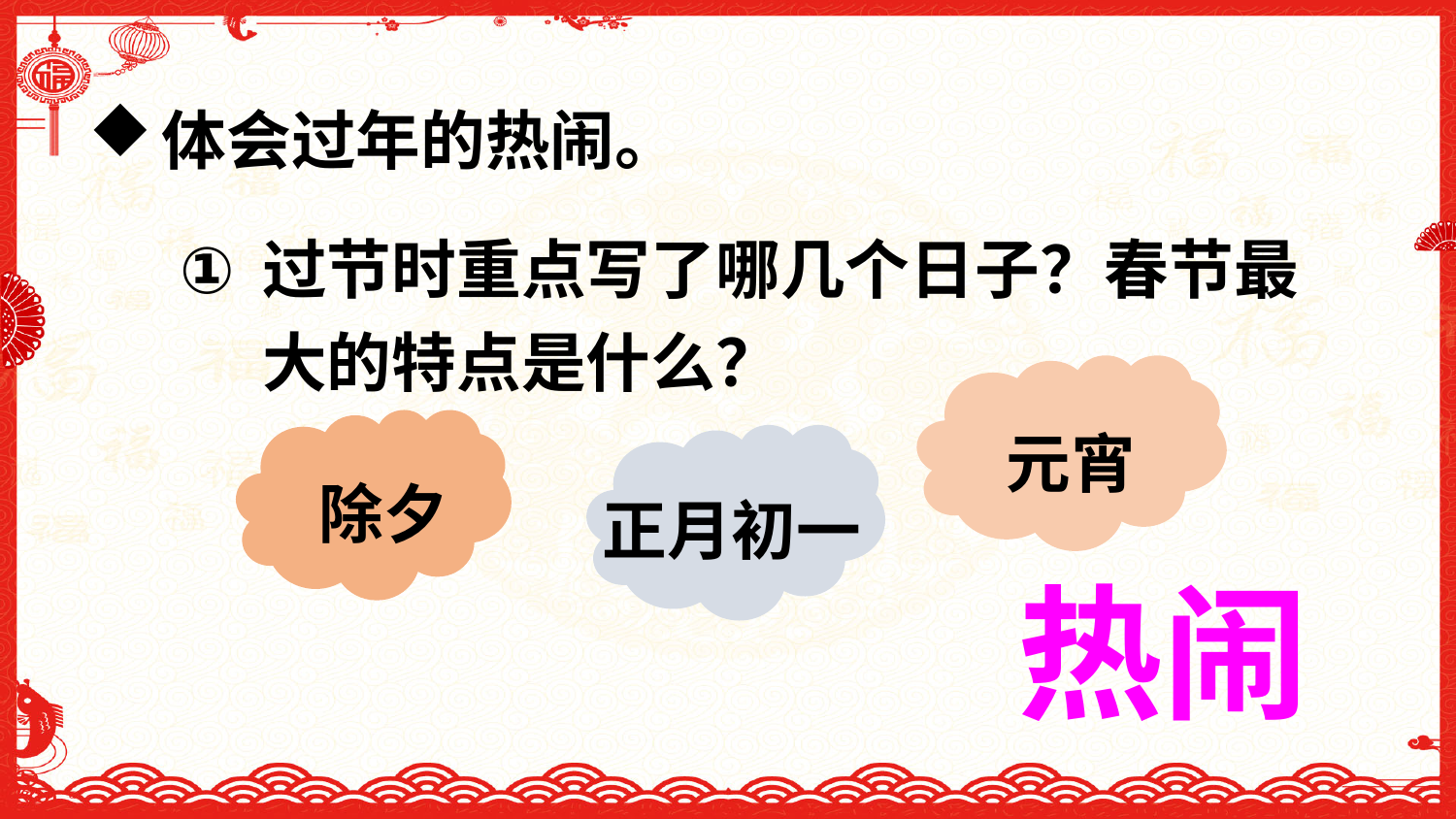

体会过年的热闹。
过节时重点写了哪几个日子？春节最大的特点是什么？

元宵

除夕

正月初一
热闹